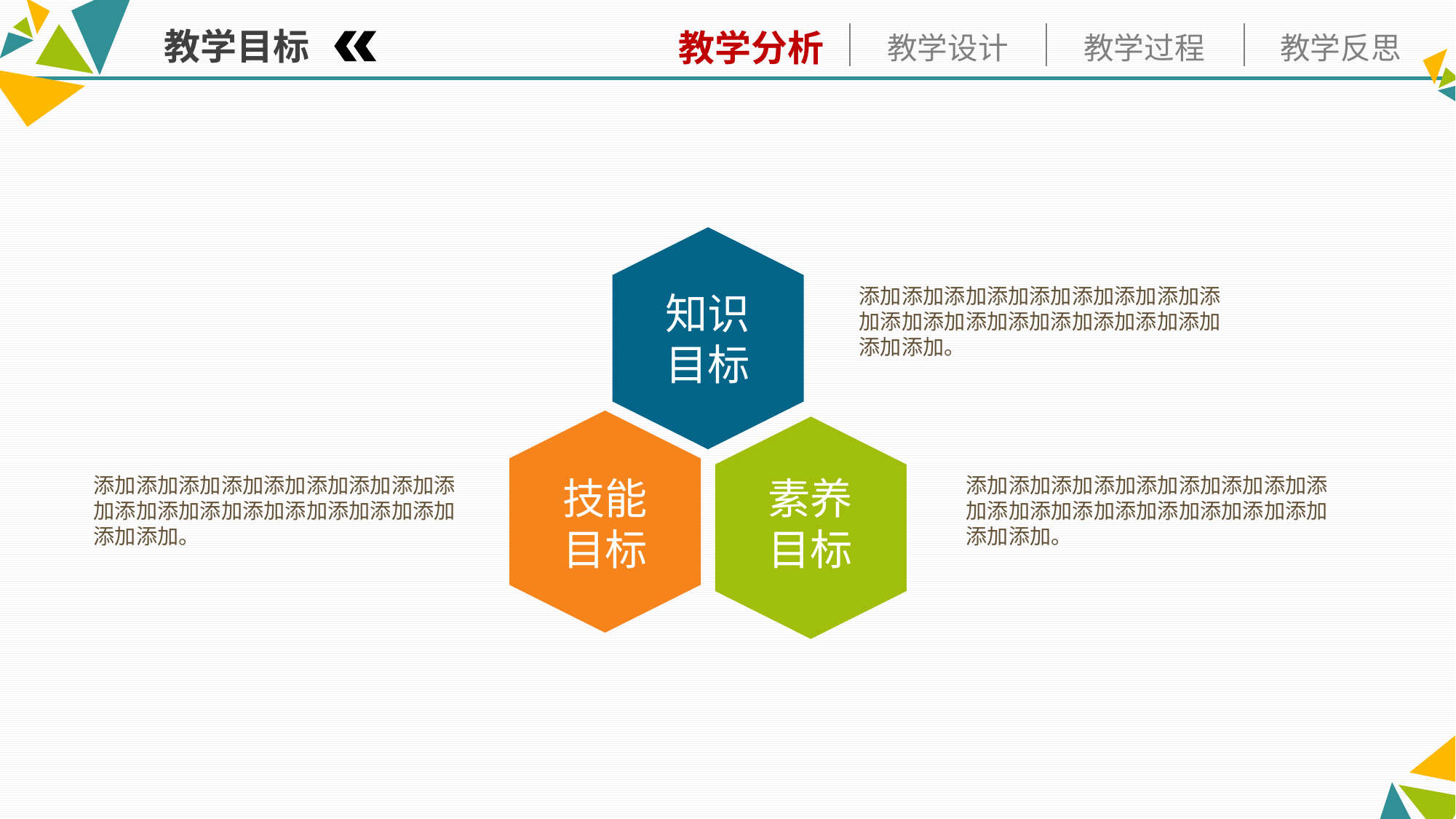

教学目标

知识
目标
添加添加添加添加添加添加添加添加添加添加添加添加添加添加添加添加添加添加添加。

技能
目标

素养
目标
添加添加添加添加添加添加添加添加添加添加添加添加添加添加添加添加添加添加添加。
添加添加添加添加添加添加添加添加添加添加添加添加添加添加添加添加添加添加添加。